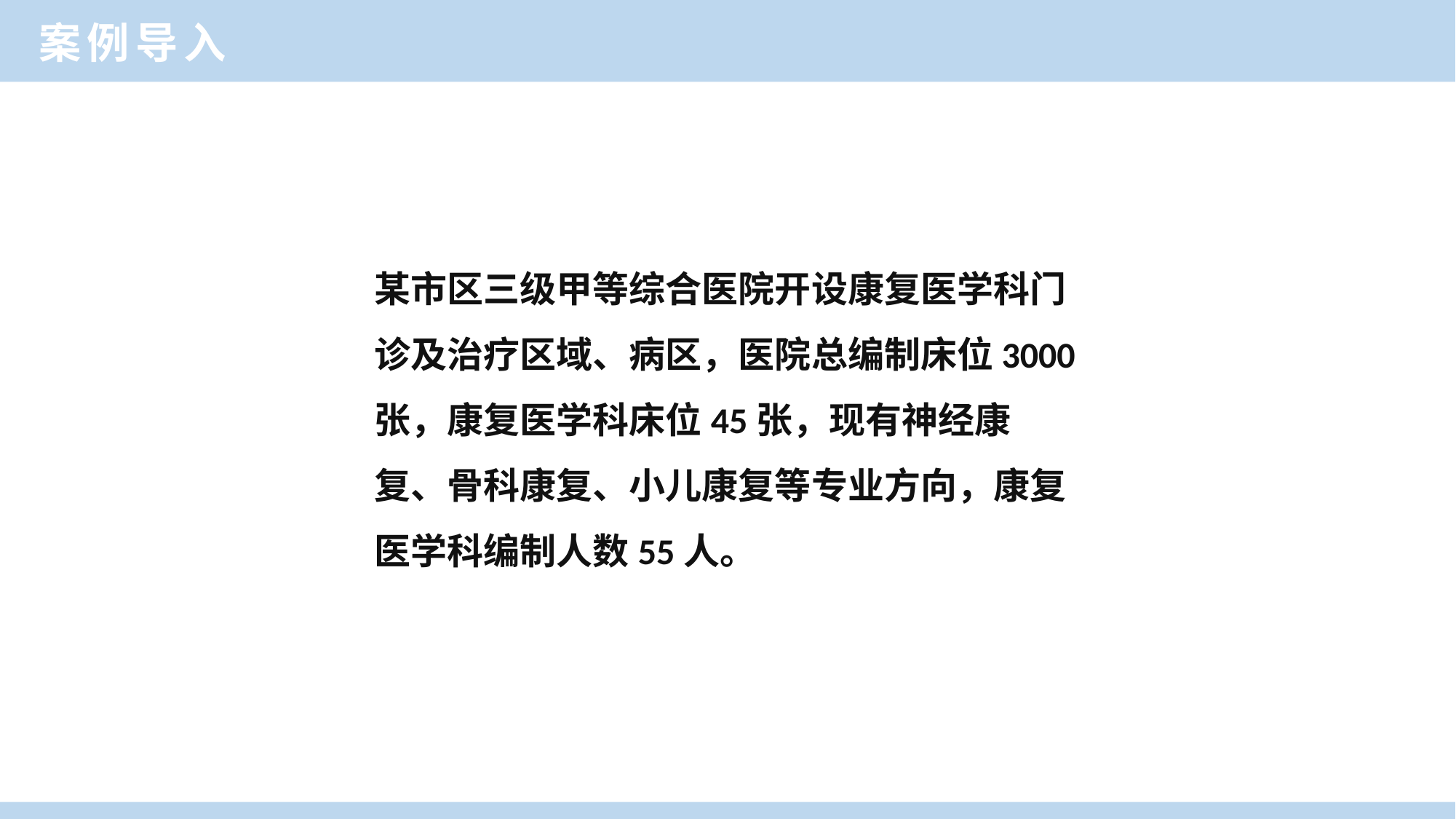

案例导入
某市区三级甲等综合医院开设康复医学科门诊及治疗区域、病区，医院总编制床位3000张，康复医学科床位45张，现有神经康复、骨科康复、小儿康复等专业方向，康复医学科编制人数55人。
一、康复医学科功能与作用